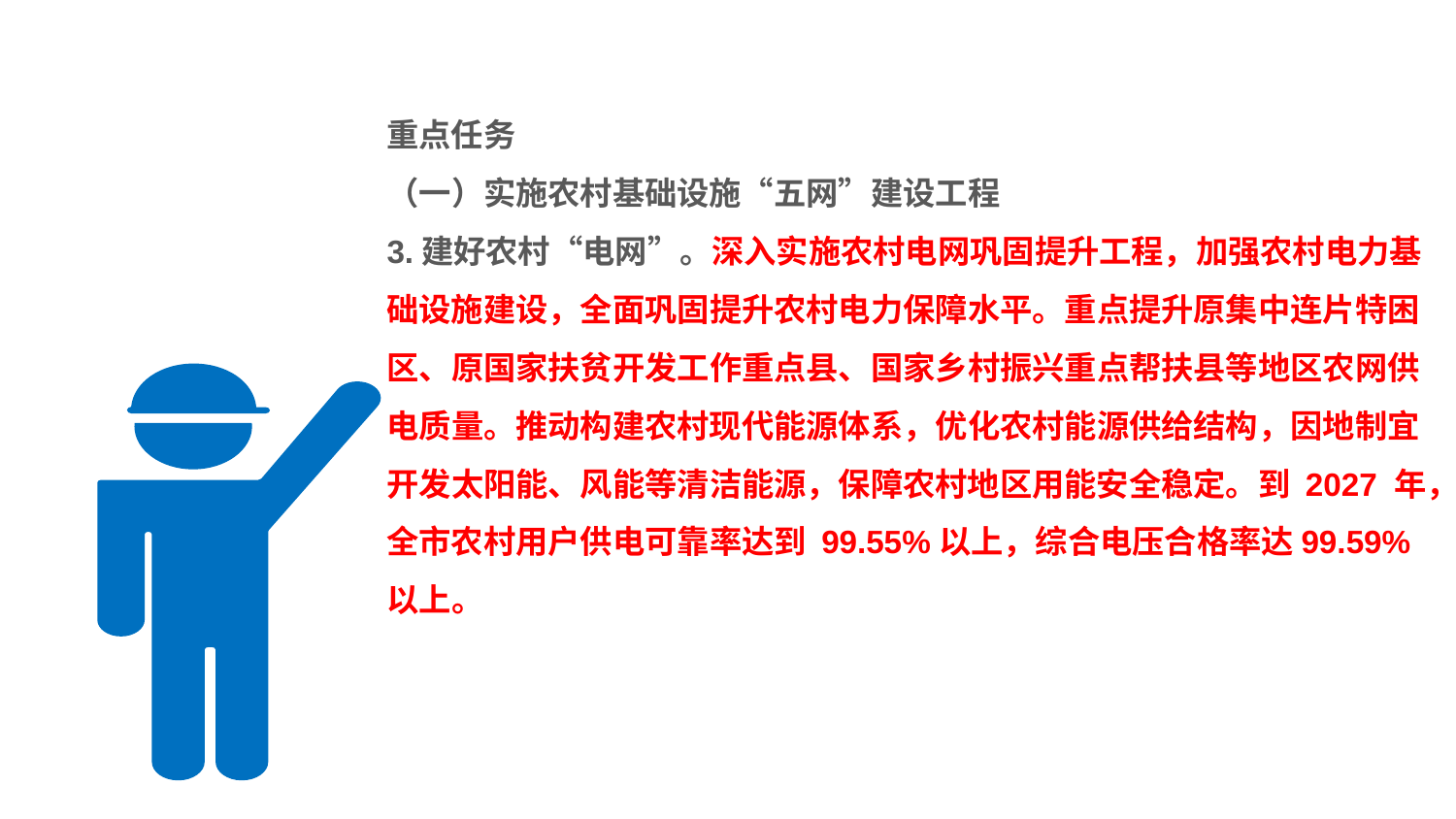

#
重点任务
（一）实施农村基础设施“五网”建设工程
3.建好农村“电网”。深入实施农村电网巩固提升工程，加强农村电力基础设施建设，全面巩固提升农村电力保障水平。重点提升原集中连片特困区、原国家扶贫开发工作重点县、国家乡村振兴重点帮扶县等地区农网供电质量。推动构建农村现代能源体系，优化农村能源供给结构，因地制宜开发太阳能、风能等清洁能源，保障农村地区用能安全稳定。到 2027 年，全市农村用户供电可靠率达到 99.55%以上，综合电压合格率达99.59%以上。